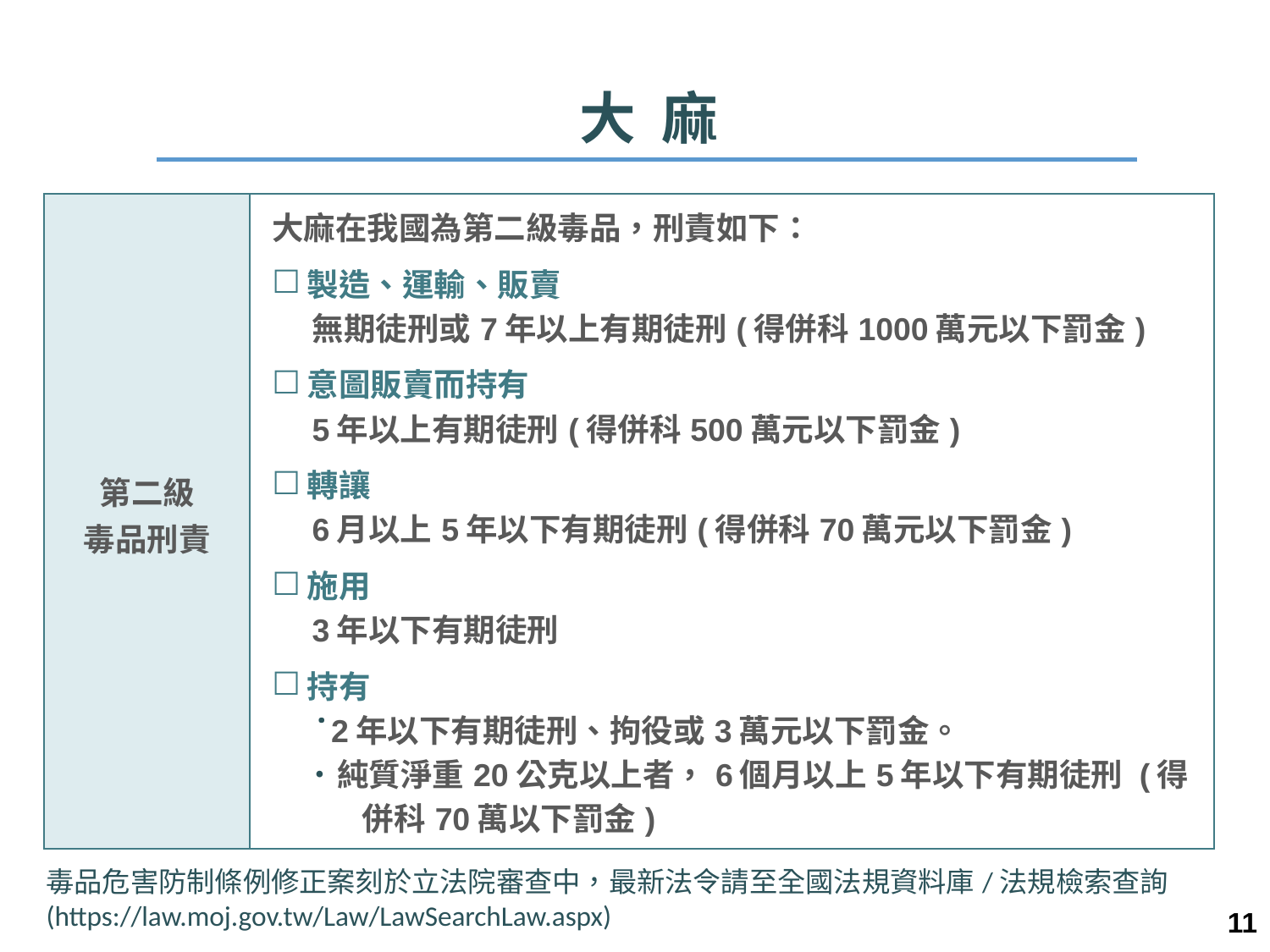

大  麻
|  | 大麻在我國為第二級毒品，刑責如下： 製造、運輸、販賣 無期徒刑或7年以上有期徒刑(得併科1000萬元以下罰金) 意圖販賣而持有 5年以上有期徒刑(得併科500萬元以下罰金) 轉讓 6月以上5年以下有期徒刑(得併科70萬元以下罰金) 施用 3年以下有期徒刑 持有 ˙2年以下有期徒刑、拘役或3萬元以下罰金。 ˙純質淨重20公克以上者，6個月以上5年以下有期徒刑 (得併科70萬以下罰金) |
| --- | --- |
第二級
毒品刑責
毒品危害防制條例修正案刻於立法院審查中，最新法令請至全國法規資料庫/法規檢索查詢(https://law.moj.gov.tw/Law/LawSearchLaw.aspx)
11